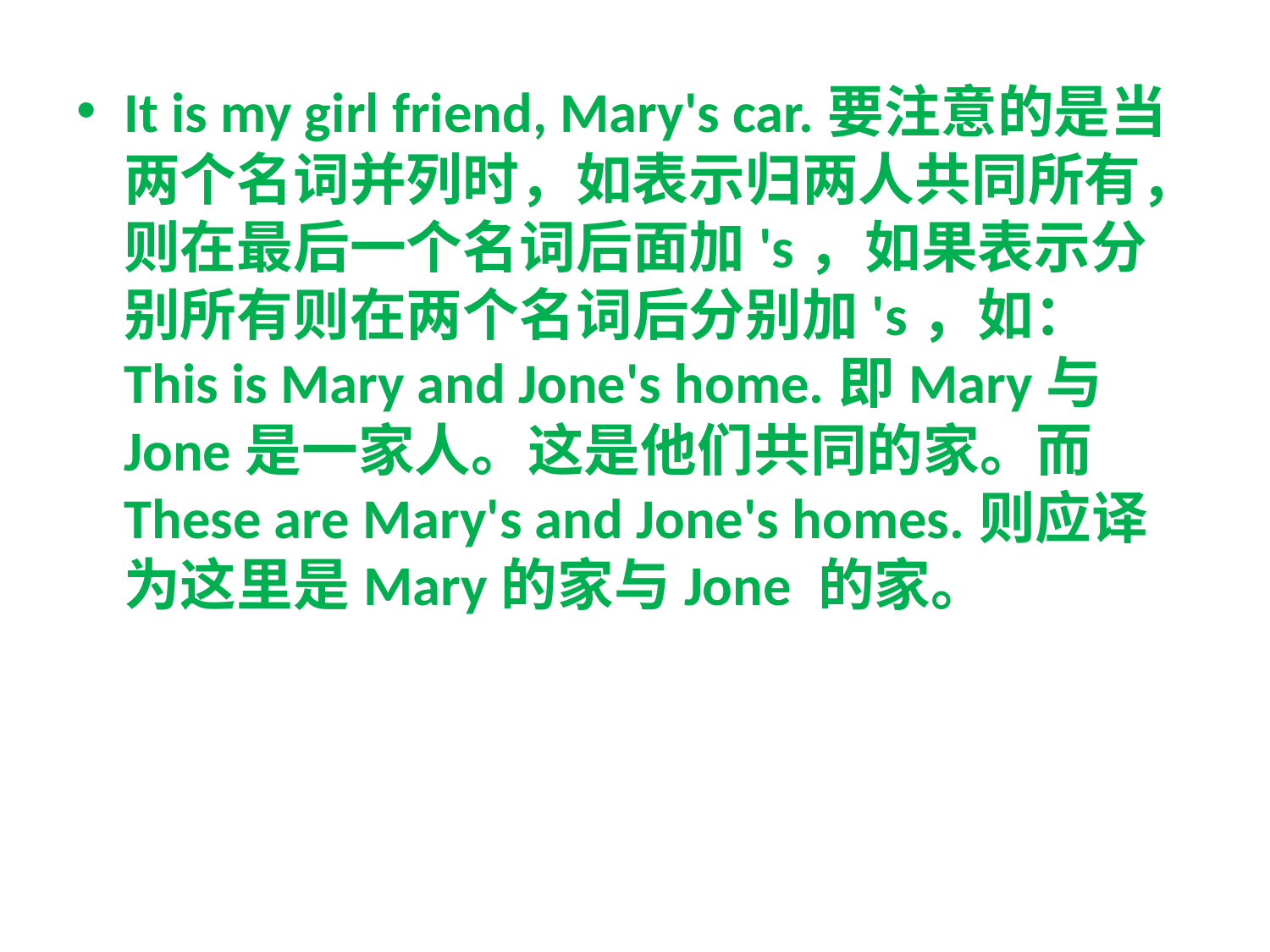

It is my girl friend, Mary's car.要注意的是当两个名词并列时，如表示归两人共同所有，则在最后一个名词后面加's，如果表示分别所有则在两个名词后分别加's，如：This is Mary and Jone's home.即Mary与Jone是一家人。这是他们共同的家。而These are Mary's and Jone's homes.则应译为这里是Mary的家与Jone 的家。